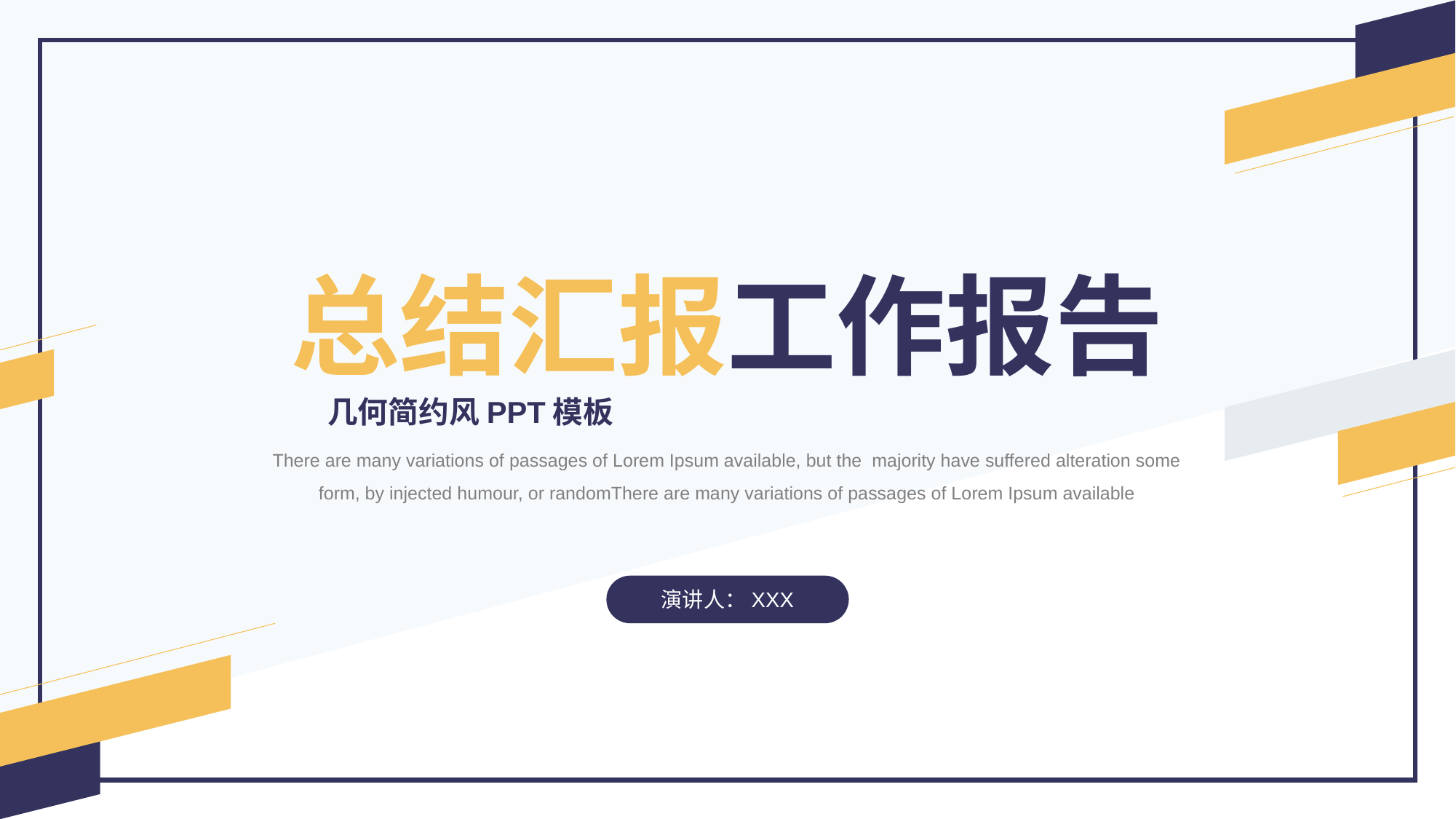

总结汇报工作报告

几何简约风PPT模板

There are many variations of passages of Lorem Ipsum available, but the  majority have suffered alteration some form, by injected humour, or randomThere are many variations of passages of Lorem Ipsum available
演讲人：XXX